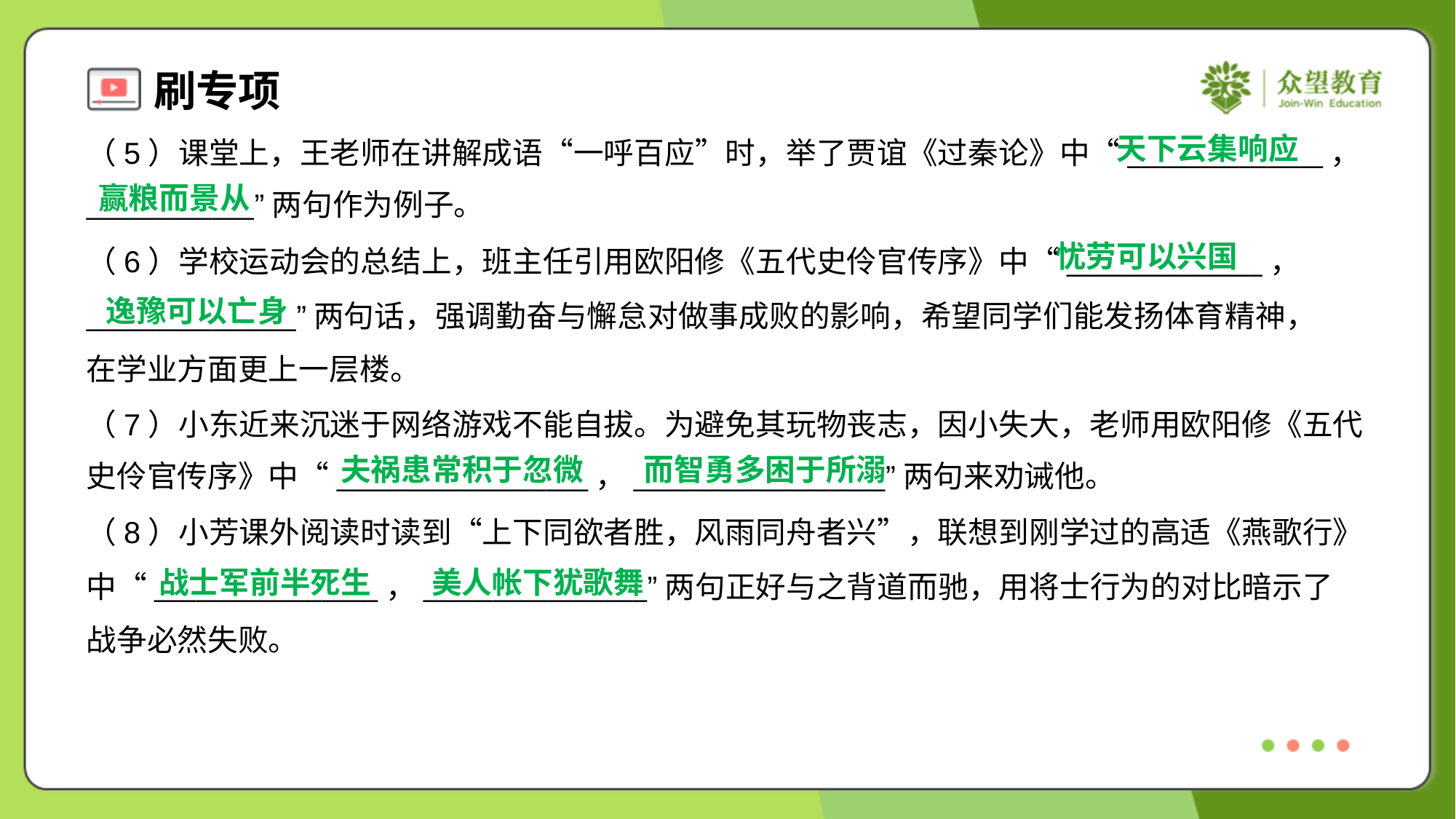

天下云集响应
（5）课堂上，王老师在讲解成语“一呼百应”时，举了贾谊《过秦论》中“______________，
____________”两句作为例子。
赢粮而景从
忧劳可以兴国
（6）学校运动会的总结上，班主任引用欧阳修《五代史伶官传序》中“______________，
_______________”两句话，强调勤奋与懈怠对做事成败的影响，希望同学们能发扬体育精神，
在学业方面更上一层楼。
逸豫可以亡身
（7）小东近来沉迷于网络游戏不能自拔。为避免其玩物丧志，因小失大，老师用欧阳修《五代
史伶官传序》中“__________________，__________________”两句来劝诫他。
夫祸患常积于忽微
而智勇多困于所溺
（8）小芳课外阅读时读到“上下同欲者胜，风雨同舟者兴”，联想到刚学过的高适《燕歌行》
中“________________，________________”两句正好与之背道而驰，用将士行为的对比暗示了
战争必然失败。
战士军前半死生
美人帐下犹歌舞